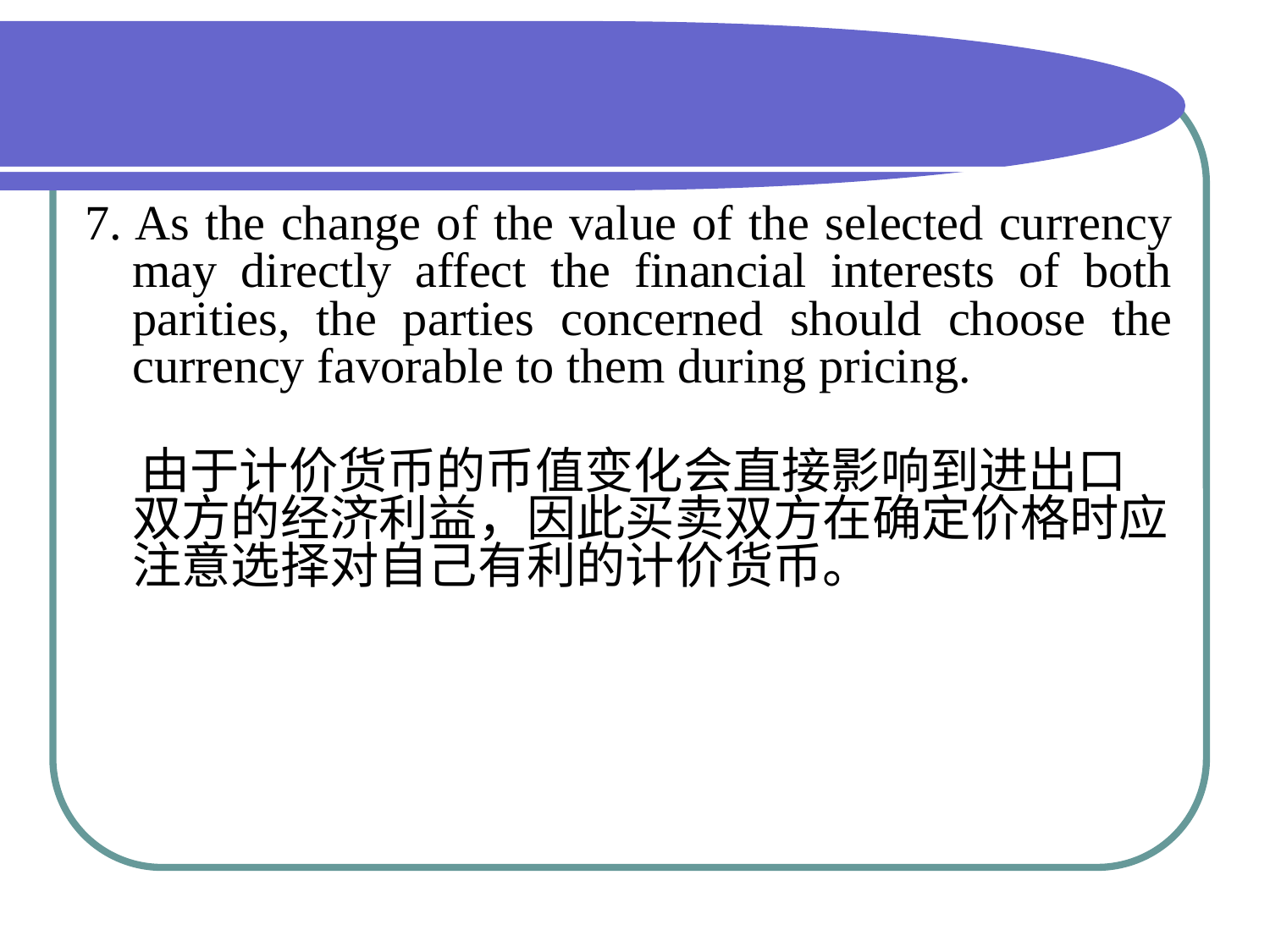

#
7. As the change of the value of the selected currency may directly affect the financial interests of both parities, the parties concerned should choose the currency favorable to them during pricing.

    由于计价货币的币值变化会直接影响到进出口双方的经济利益，因此买卖双方在确定价格时应注意选择对自己有利的计价货币。